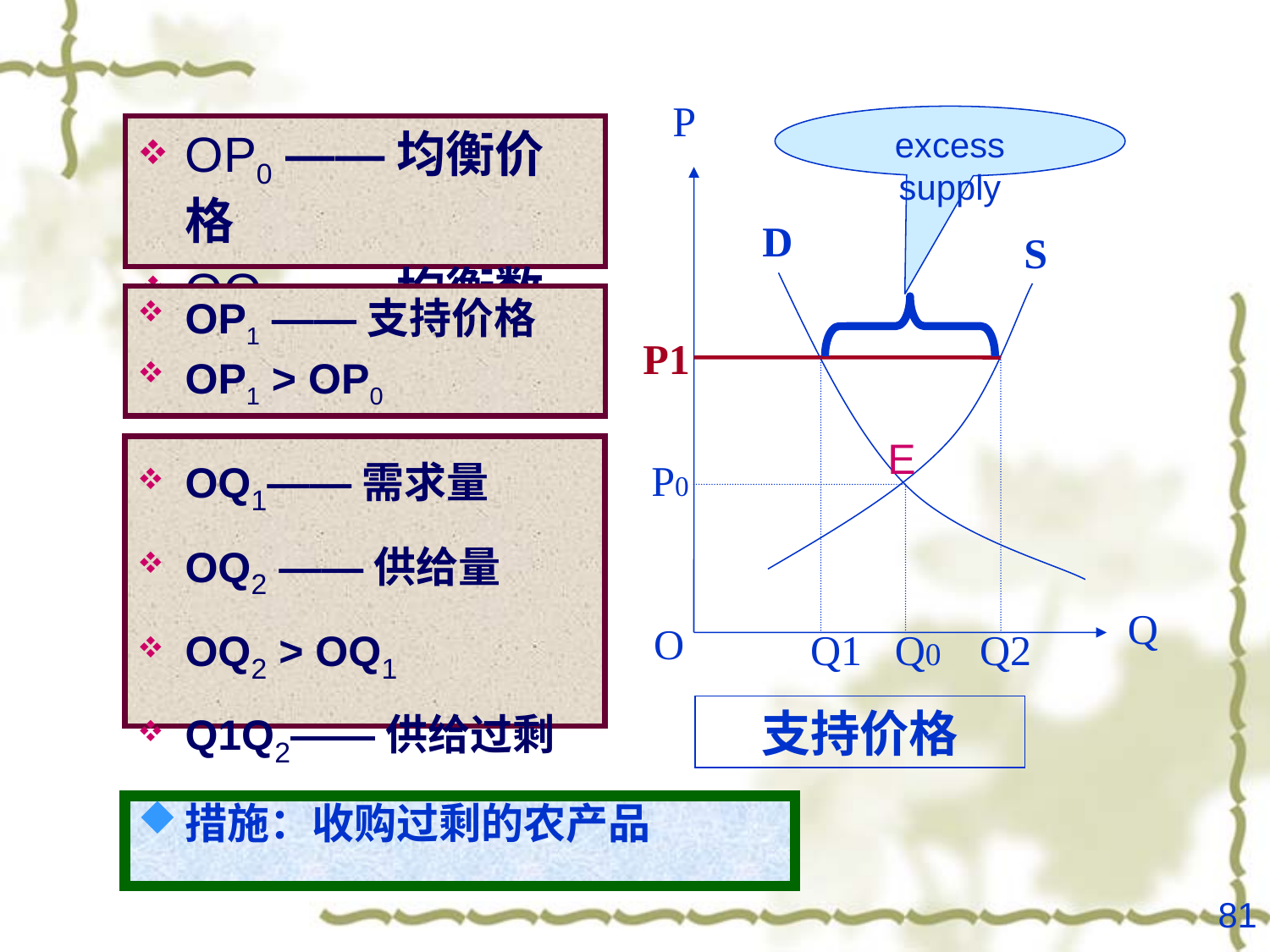

#
P
excess supply
OP0 ——均衡价格
OQ0 ——均衡数量

D
S

OP1 ——支持价格
OP1 > OP0
P1

E
OQ1——需求量
OQ2 ——供给量
OQ2 > OQ1
Q1Q2——供给过剩
P0

Q
O
Q1
Q0
Q2

支持价格
措施：收购过剩的农产品
81